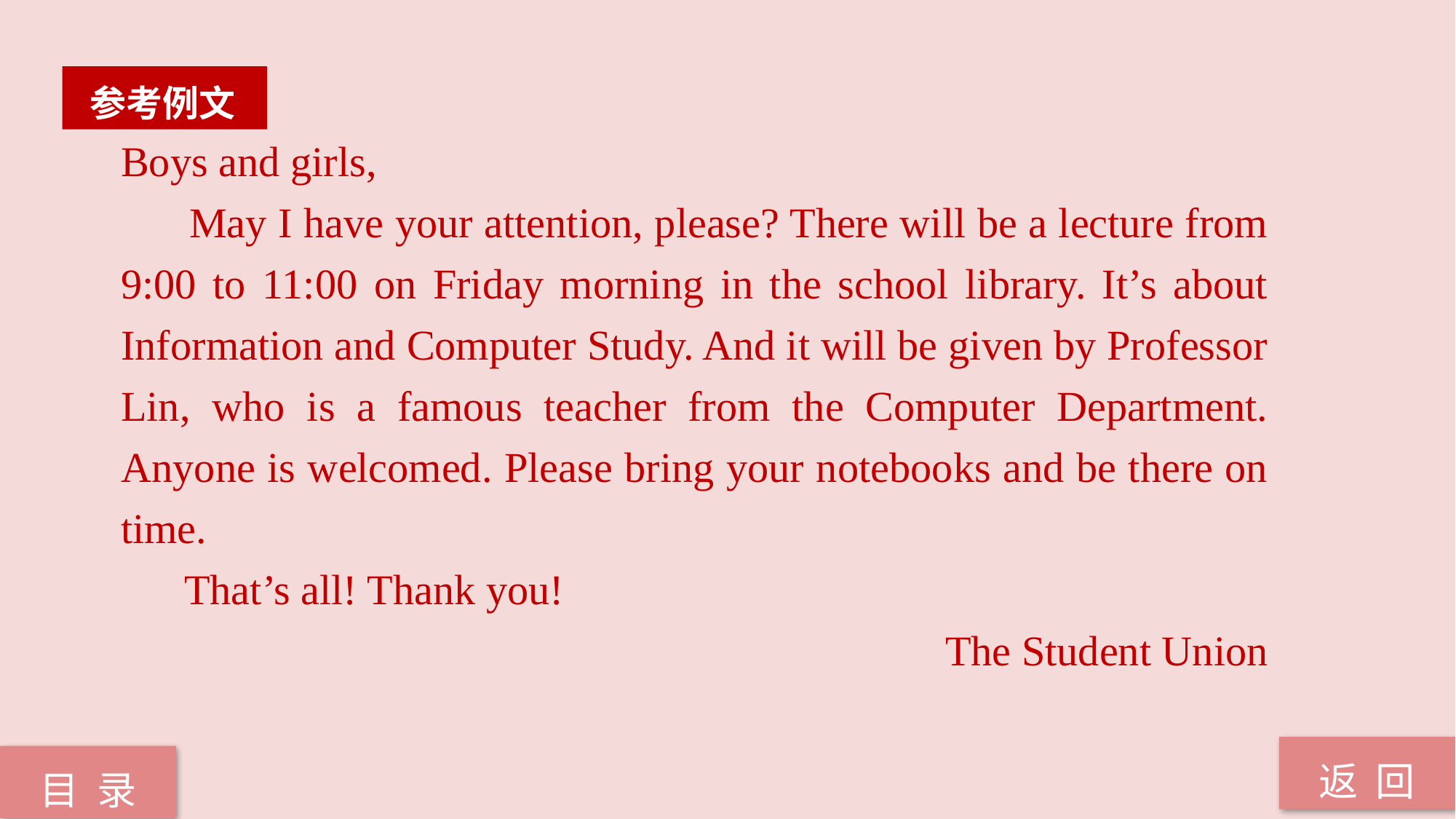

参考例文
Boys and girls,
      May I have your attention, please? There will be a lecture from 9:00 to 11:00 on Friday morning in the school library. It’s about Information and Computer Study. And it will be given by Professor Lin, who is a famous teacher from the Computer Department. Anyone is welcomed. Please bring your notebooks and be there on time.
      That’s all! Thank you!
The Student Union
返  回